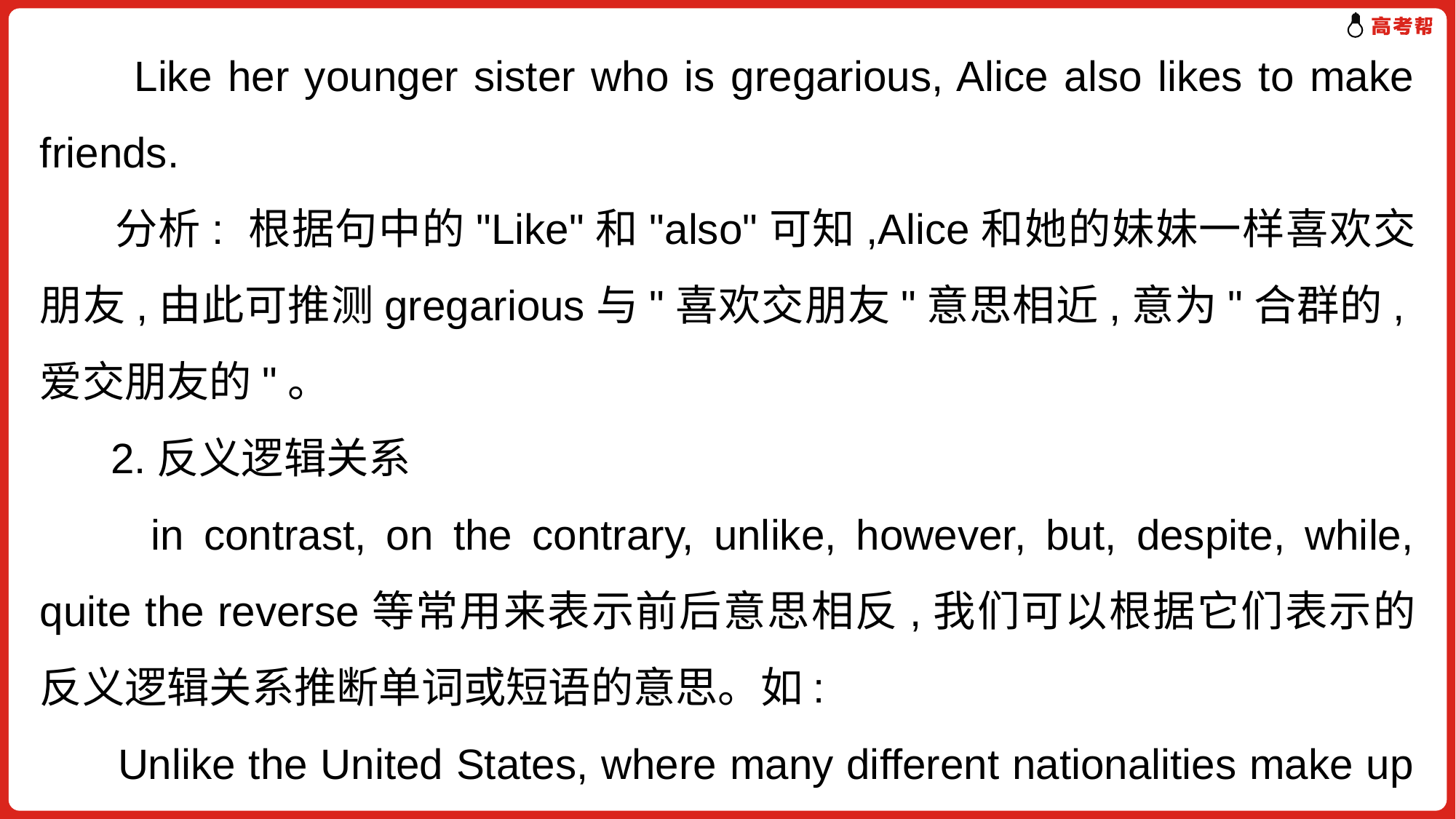

Like her younger sister who is gregarious, Alice also likes to make friends.
      分析: 根据句中的"Like"和"also"可知,Alice和她的妹妹一样喜欢交朋友,由此可推测gregarious与"喜欢交朋友"意思相近,意为"合群的,爱交朋友的"。
      2.反义逻辑关系
　　in contrast, on the contrary, unlike, however, but, despite, while, quite the reverse等常用来表示前后意思相反,我们可以根据它们表示的反义逻辑关系推断单词或短语的意思。如:
      Unlike the United States, where many different nationalities make up the population, Japan's population is quite homogeneous.